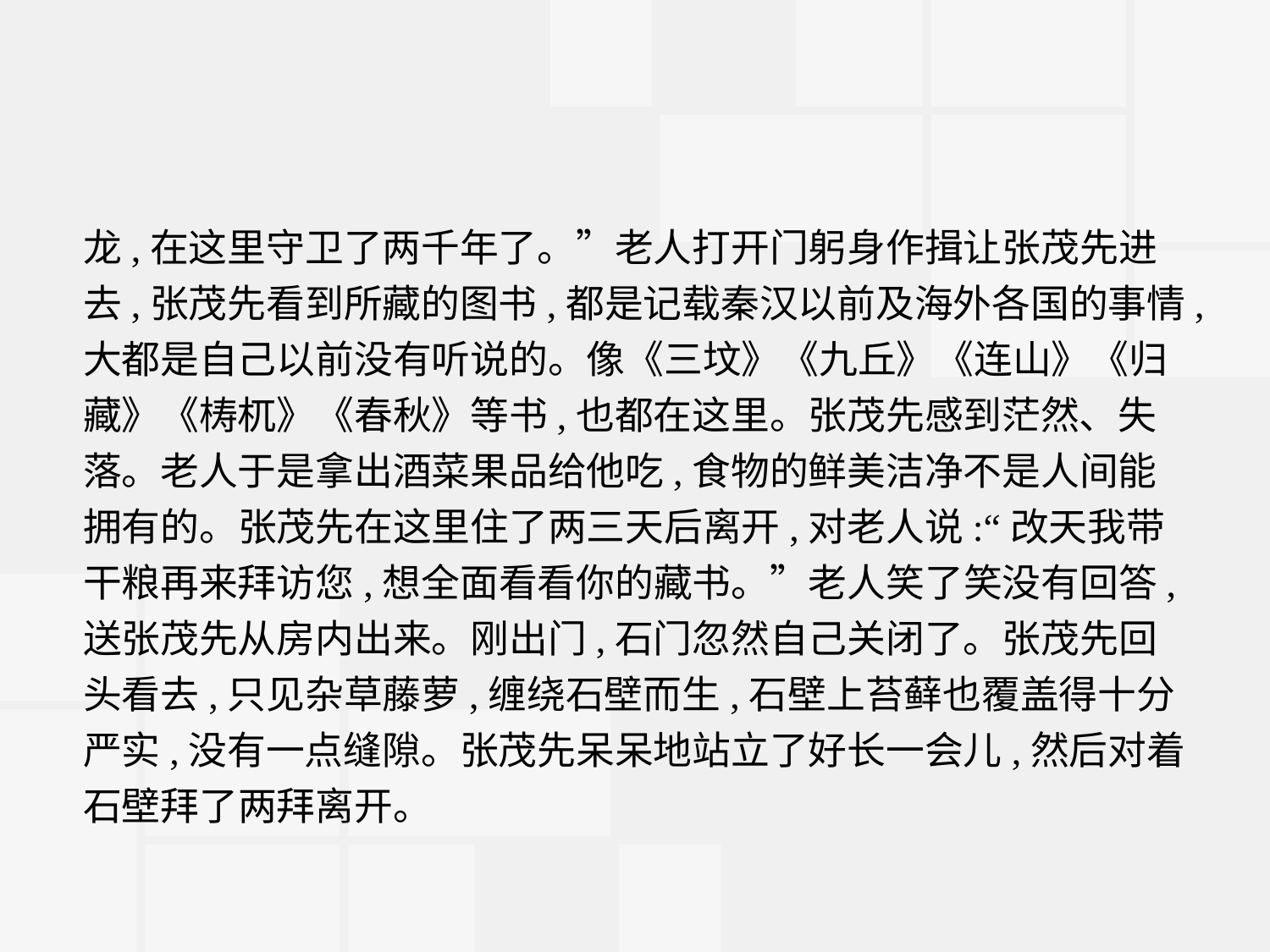

龙,在这里守卫了两千年了。”老人打开门躬身作揖让张茂先进去,张茂先看到所藏的图书,都是记载秦汉以前及海外各国的事情,大都是自己以前没有听说的。像《三坟》《九丘》《连山》《归藏》《梼杌》《春秋》等书,也都在这里。张茂先感到茫然、失落。老人于是拿出酒菜果品给他吃,食物的鲜美洁净不是人间能拥有的。张茂先在这里住了两三天后离开,对老人说:“改天我带干粮再来拜访您,想全面看看你的藏书。”老人笑了笑没有回答,送张茂先从房内出来。刚出门,石门忽然自己关闭了。张茂先回头看去,只见杂草藤萝,缠绕石壁而生,石壁上苔藓也覆盖得十分严实,没有一点缝隙。张茂先呆呆地站立了好长一会儿,然后对着石壁拜了两拜离开。